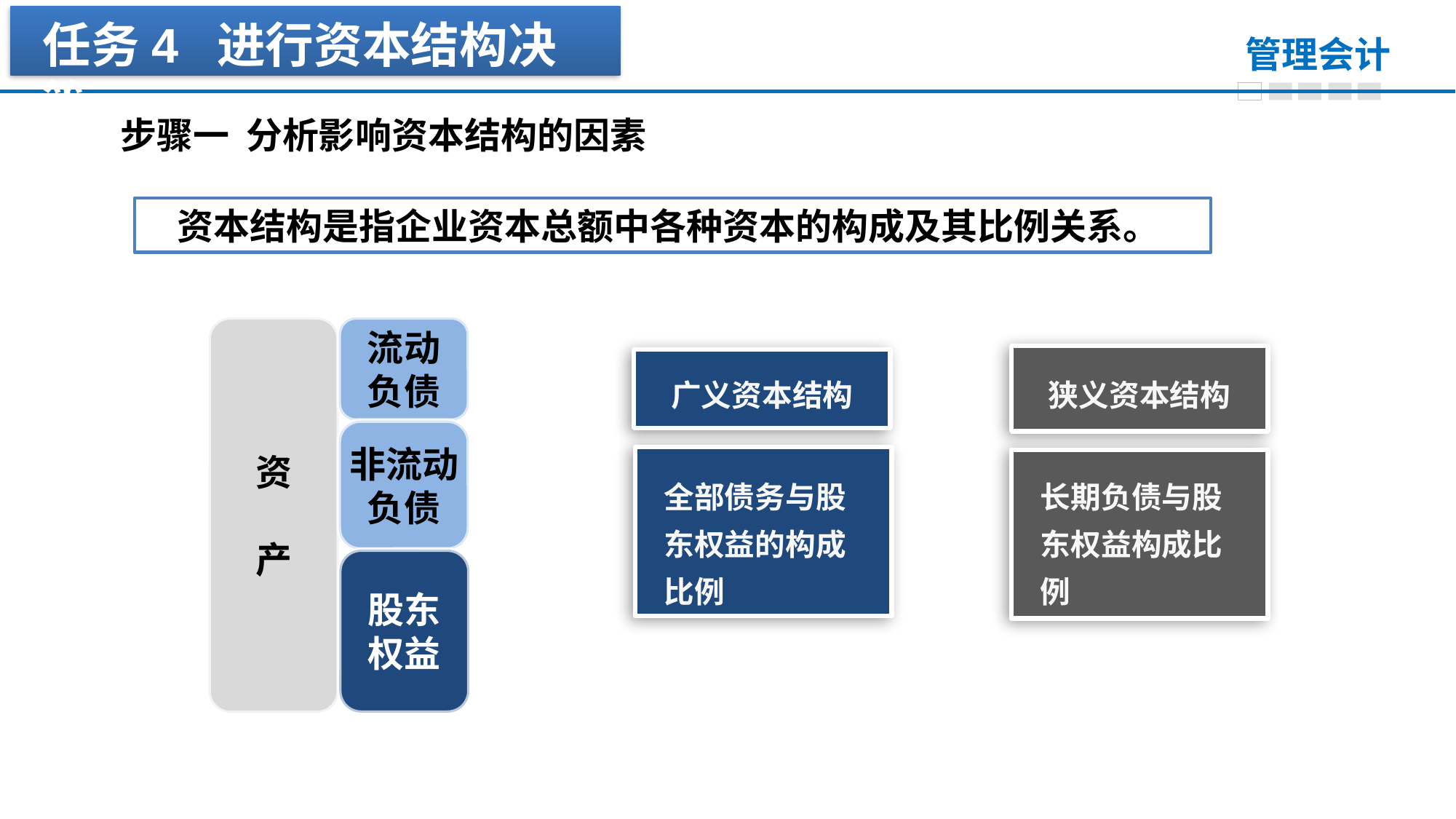

任务4  进行资本结构决策
步骤一  分析影响资本结构的因素
资本结构是指企业资本总额中各种资本的构成及其比例关系。
资

产
流动
负债
狭义资本结构
广义资本结构
非流动
负债

全部债务与股东权益的构成比例
长期负债与股东权益构成比例
股东
权益